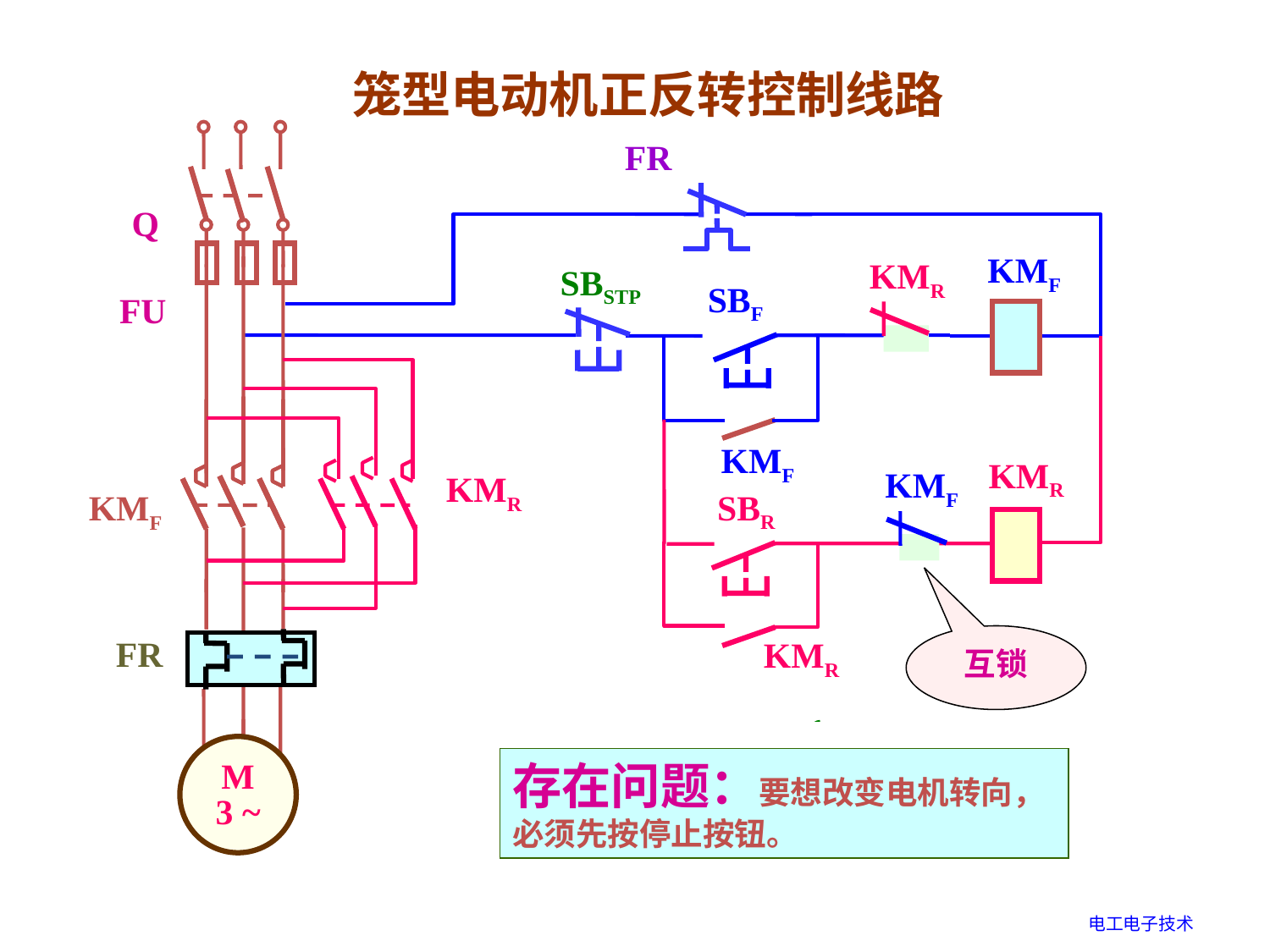

笼型电动机正反转控制线路

Q

FU

KMF

FR

M
3 ~
FR

KMF
SBSTP
SBF

KMR

KMR
SBR

KMR

KMR

KMF
KMF

互锁
主触点闭合 → 正转

存在问题：要想改变电机转向，必须先按停止按钮。
按SBF
→
辅动合闭合 → 自锁
→ KMF通电
辅动断开 → 互锁
电工电子技术